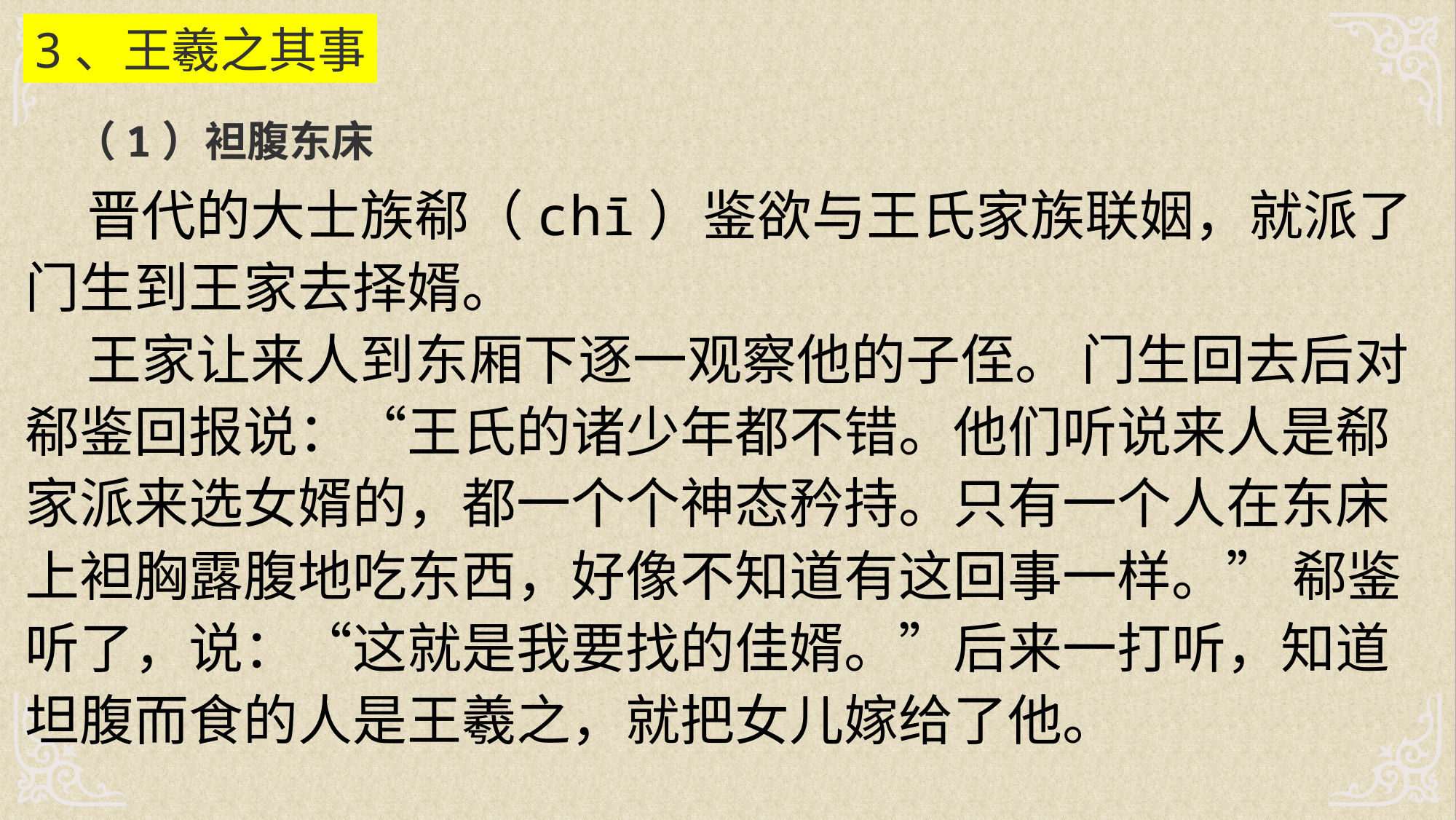

3、王羲之其事
（1）袒腹东床
    晋代的大士族郗（chī）鉴欲与王氏家族联姻，就派了门生到王家去择婿。
    王家让来人到东厢下逐一观察他的子侄。 门生回去后对郗鉴回报说：“王氏的诸少年都不错。他们听说来人是郗家派来选女婿的，都一个个神态矜持。只有一个人在东床上袒胸露腹地吃东西，好像不知道有这回事一样。” 郗鉴听了，说：“这就是我要找的佳婿。”后来一打听，知道坦腹而食的人是王羲之，就把女儿嫁给了他。